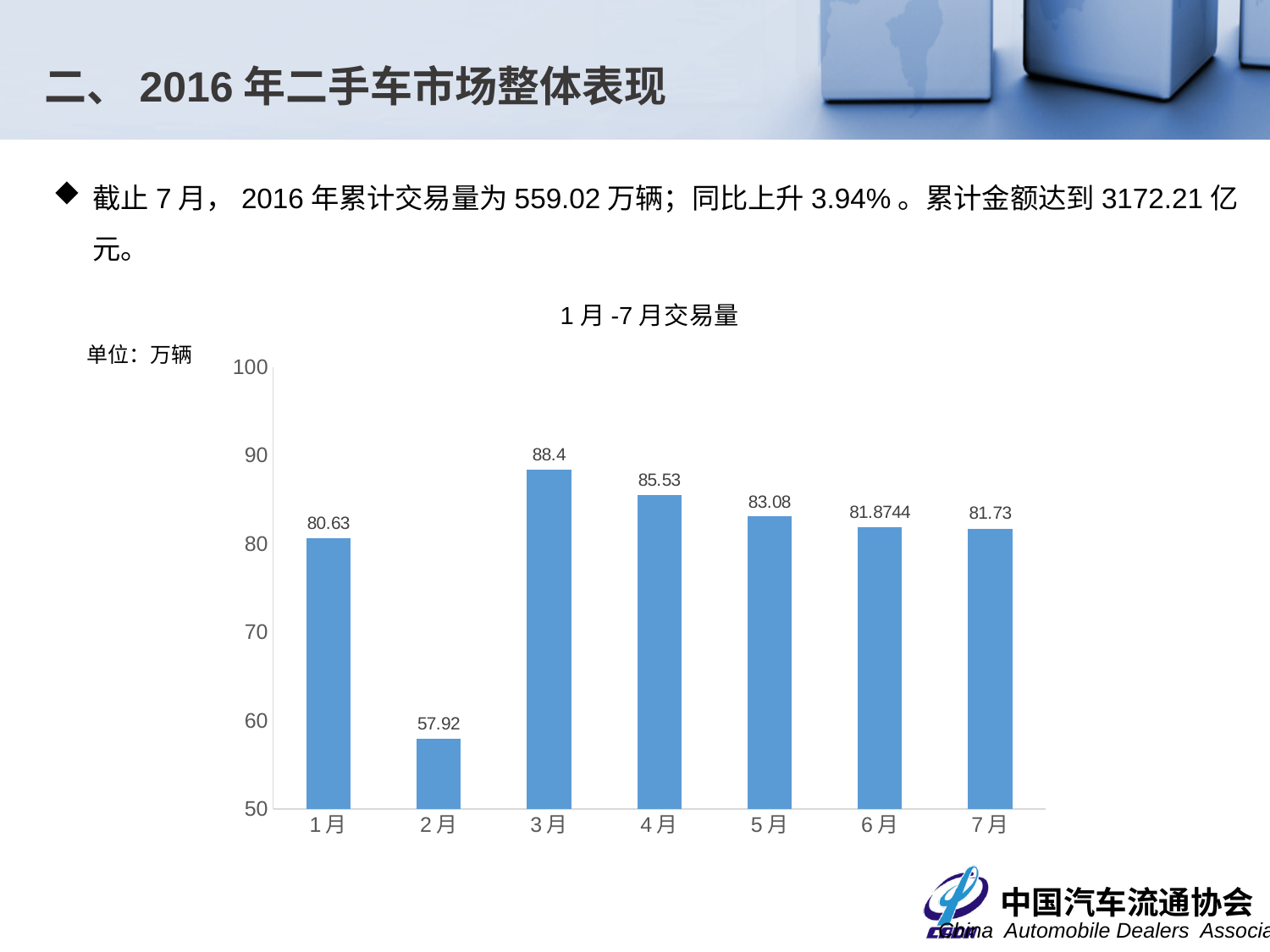

二、2016年二手车市场整体表现
截止7月，2016年累计交易量为559.02万辆；同比上升3.94%。累计金额达到3172.21亿元。

### Chart: 1月-7月交易量

| Category | 交易量 |
|---|---|
| 1月 | 80.63 |
| 2月 | 57.92 |
| 3月 | 88.4 |
| 4月 | 85.53 |
| 5月 | 83.08 |
| 6月 | 81.87439999999998 |
| 7月 | 81.73 |
单位：万辆